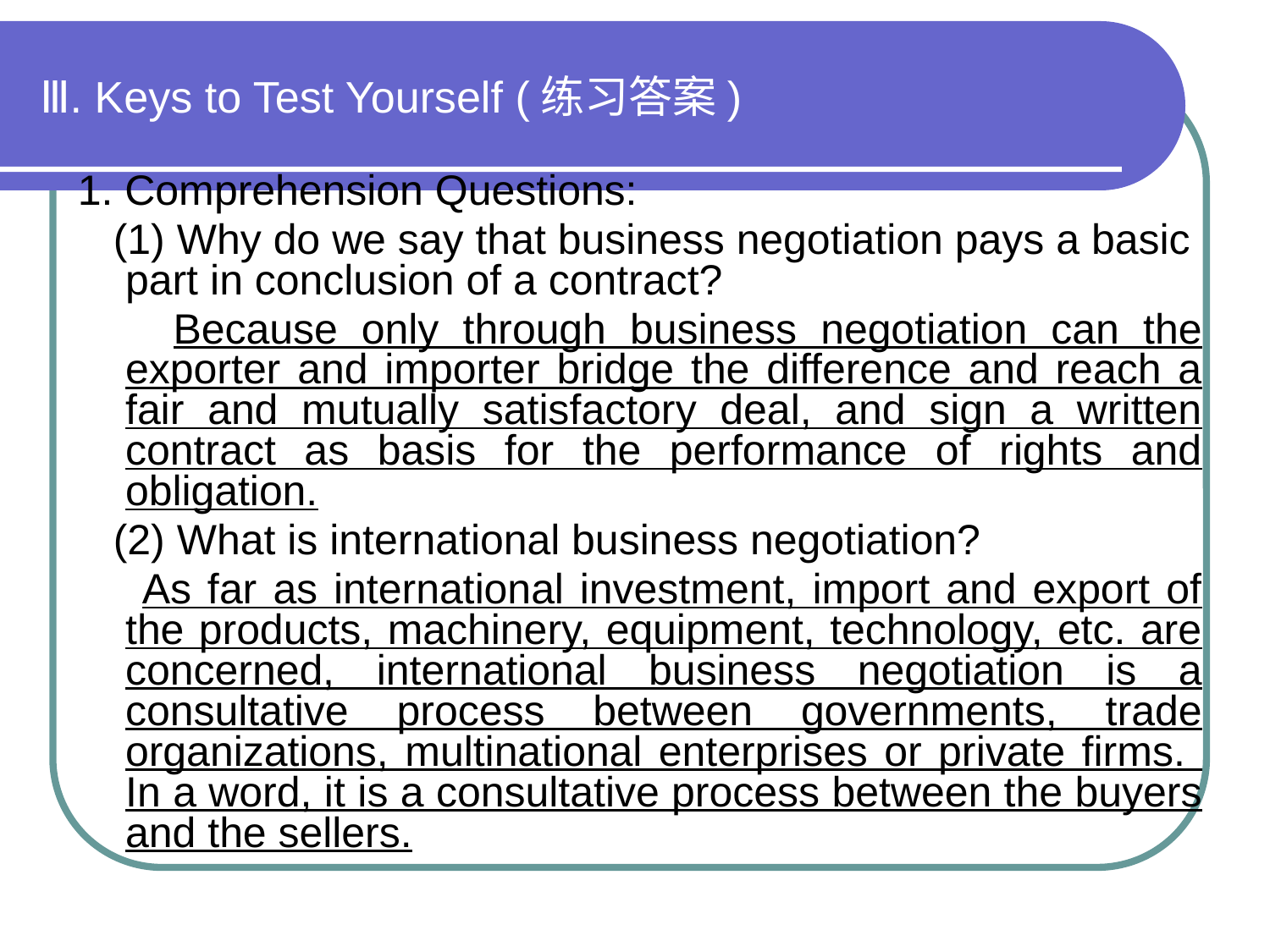

# Ⅲ. Keys to Test Yourself (练习答案)
1. Comprehension Questions:
   (1) Why do we say that business negotiation pays a basic part in conclusion of a contract?
    Because only through business negotiation can the exporter and importer bridge the difference and reach a fair and mutually satisfactory deal, and sign a written contract as basis for the performance of rights and obligation.
   (2) What is international business negotiation?
    As far as international investment, import and export of the products, machinery, equipment, technology, etc. are concerned, international business negotiation is a consultative process between governments, trade organizations, multinational enterprises or private firms.  In a word, it is a consultative process between the buyers and the sellers.